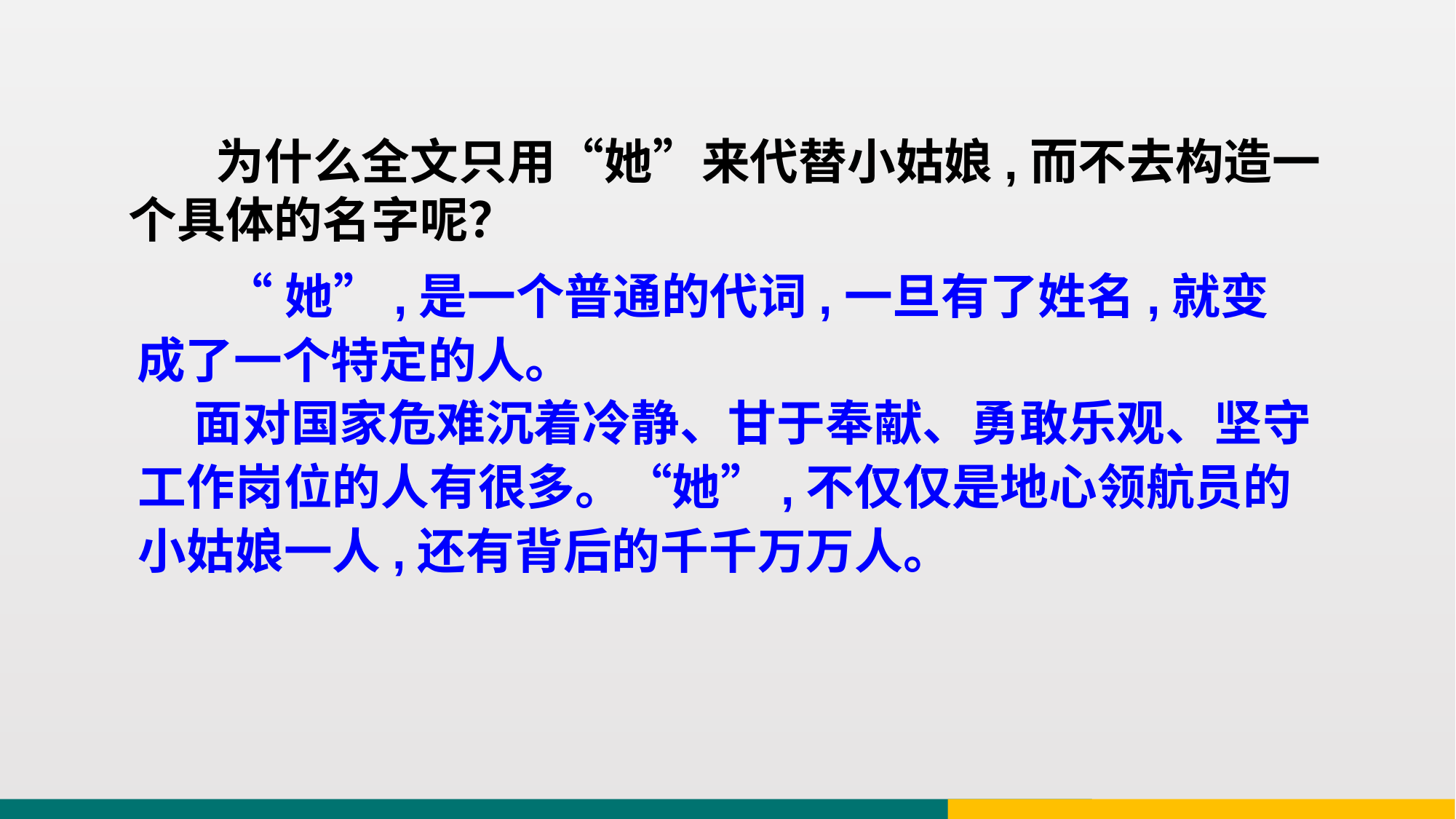

为什么全文只用“她”来代替小姑娘,而不去构造一个具体的名字呢？
        “她”,是一个普通的代词,一旦有了姓名,就变成了一个特定的人。
    面对国家危难沉着冷静、甘于奉献、勇敢乐观、坚守工作岗位的人有很多。“她”,不仅仅是地心领航员的小姑娘一人,还有背后的千千万万人。